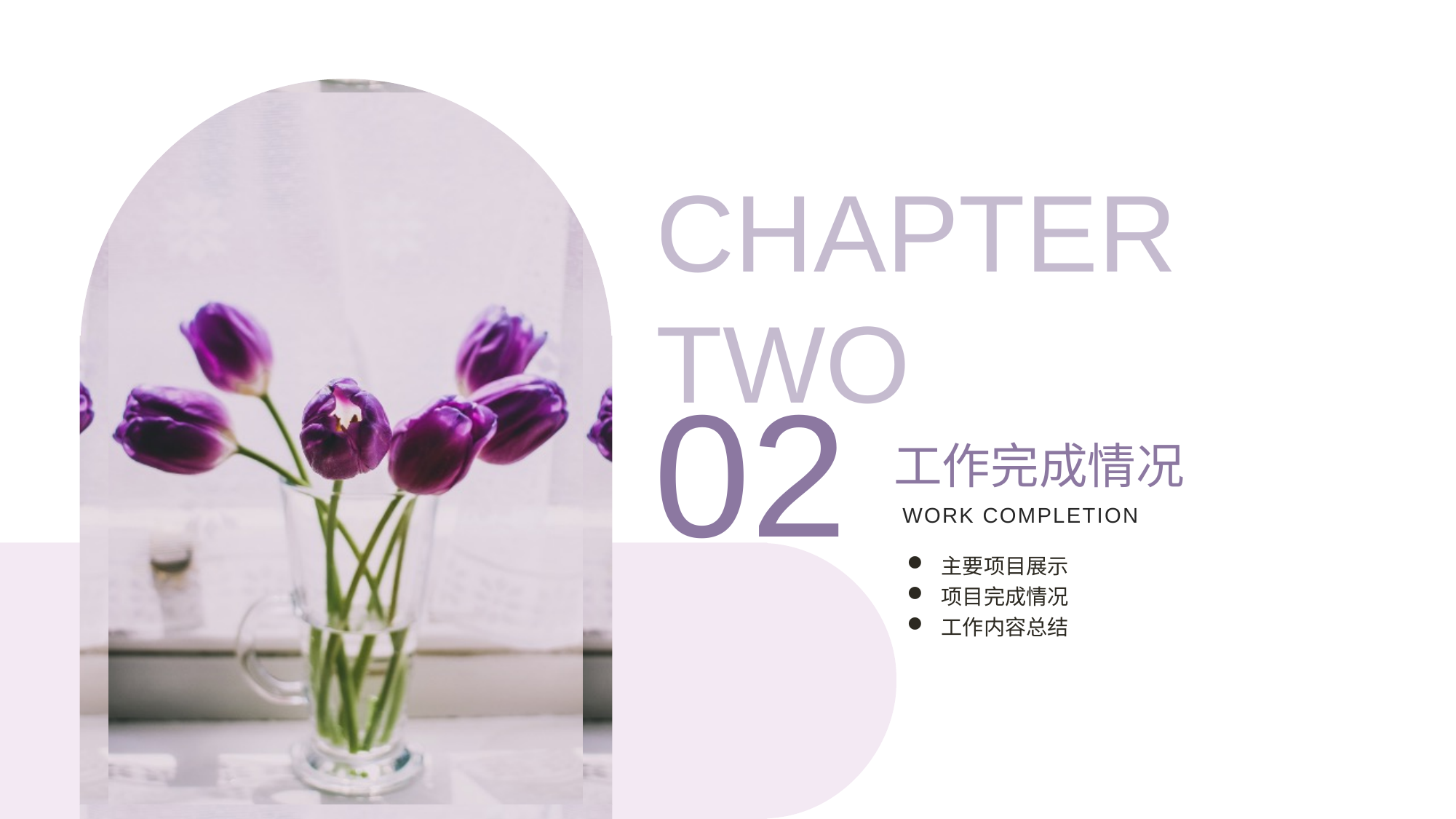

CHAPTER TWO
02
工作完成情况
Work completion
主要项目展示
项目完成情况
工作内容总结